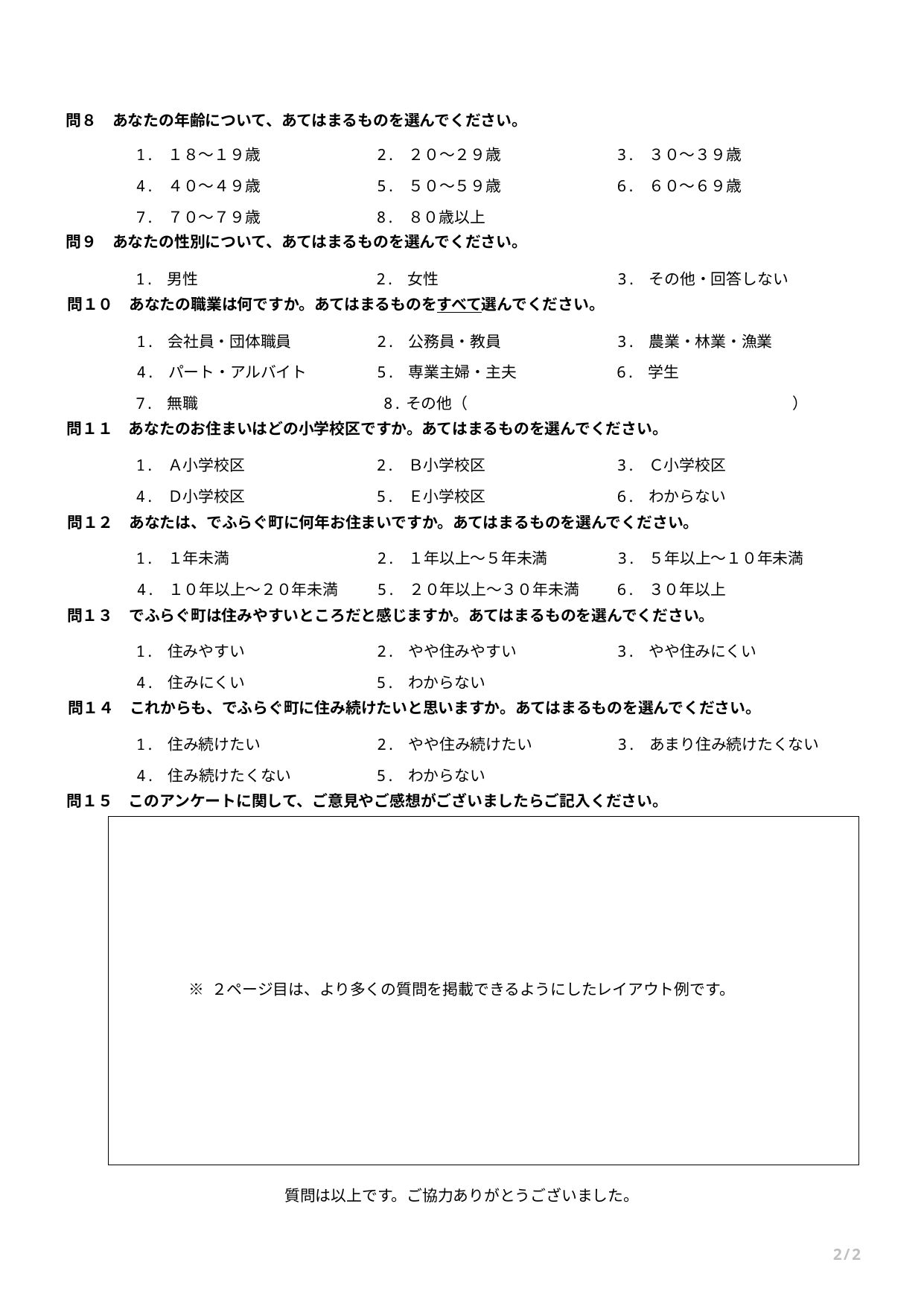

問８　あなたの年齢について、あてはまるものを選んでください。
1. １８〜１９歳
2. ２０〜２９歳
3. ３０〜３９歳
4. ４０〜４９歳
5. ５０〜５９歳
6. ６０〜６９歳
7. ７０〜７９歳
8. ８０歳以上

問９　あなたの性別について、あてはまるものを選んでください。

1. 男性
2. 女性
3. その他・回答しない

問１０　あなたの職業は何ですか。あてはまるものをすべて選んでください。
1. 会社員・団体職員
2. 公務員・教員
3. 農業・林業・漁業
4. パート・アルバイト
5. 専業主婦・主夫
6. 学生
7. 無職
8.その他（　　　　　　　　　　　　　　　　　　　　　）

問１１　あなたのお住まいはどの小学校区ですか。あてはまるものを選んでください。

1. Ａ小学校区
2. Ｂ小学校区
3. Ｃ小学校区
4. Ｄ小学校区
5. Ｅ小学校区
6. わからない
問１２　あなたは、でふらぐ町に何年お住まいですか。あてはまるものを選んでください。

1. １年未満
2. １年以上〜５年未満
3. ５年以上〜１０年未満
4. １０年以上〜２０年未満
5. ２０年以上〜３０年未満
6. ３０年以上

問１３　でふらぐ町は住みやすいところだと感じますか。あてはまるものを選んでください。
1. 住みやすい
2. やや住みやすい
3. やや住みにくい
4. 住みにくい
5. わからない

問１４　これからも、でふらぐ町に住み続けたいと思いますか。あてはまるものを選んでください。
1. 住み続けたい
2. やや住み続けたい
3. あまり住み続けたくない
4. 住み続けたくない
5. わからない

問１５　このアンケートに関して、ご意見やご感想がございましたらご記入ください。

※ ２ページ目は、より多くの質問を掲載できるようにしたレイアウト例です。
質問は以上です。ご協力ありがとうございました。
2/2